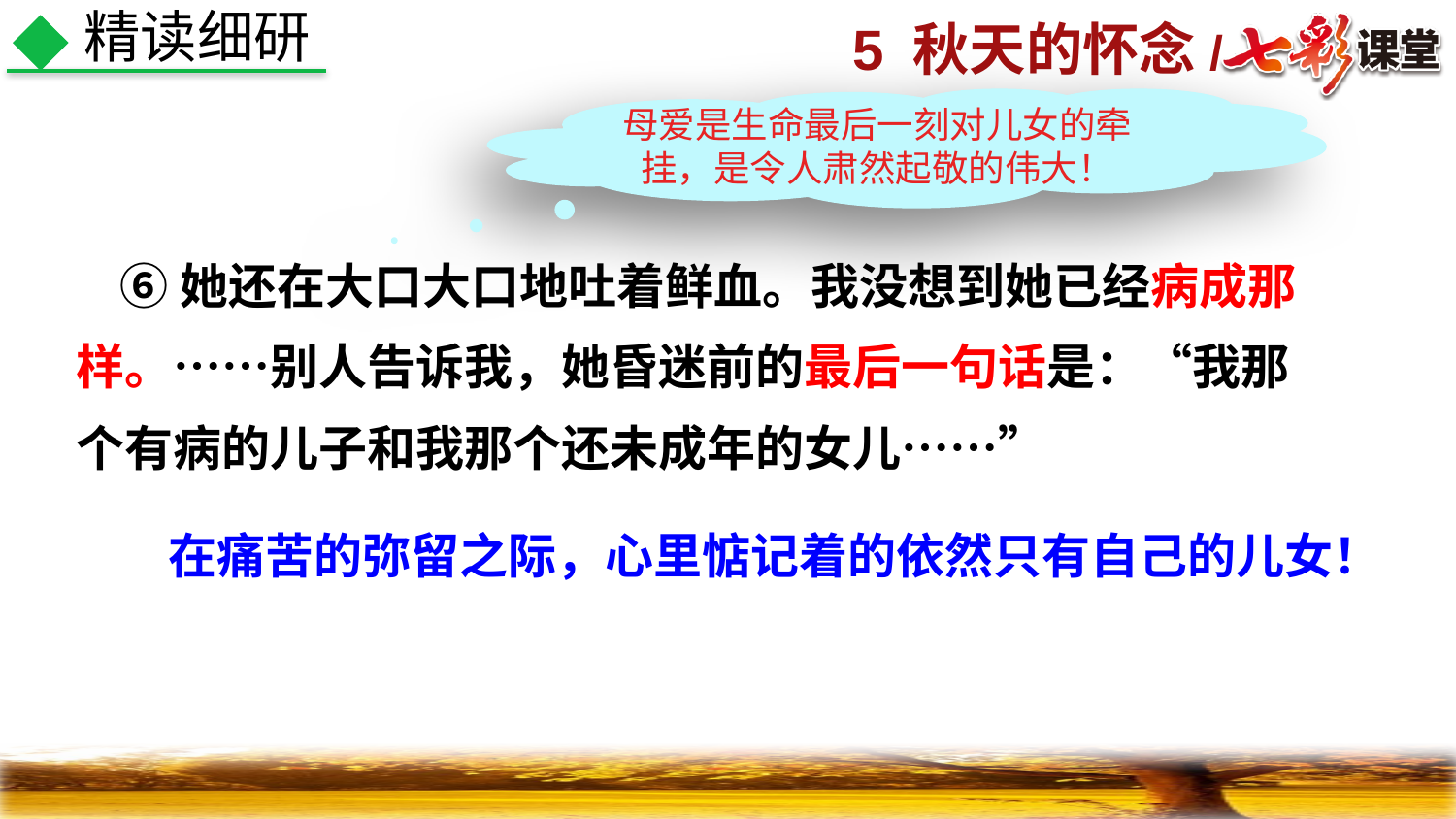

精读细研

母爱是生命最后一刻对儿女的牵挂，是令人肃然起敬的伟大！
    ⑥她还在大口大口地吐着鲜血。我没想到她已经病成那样。……别人告诉我，她昏迷前的最后一句话是：“我那个有病的儿子和我那个还未成年的女儿……”
    在痛苦的弥留之际，心里惦记着的依然只有自己的儿女！